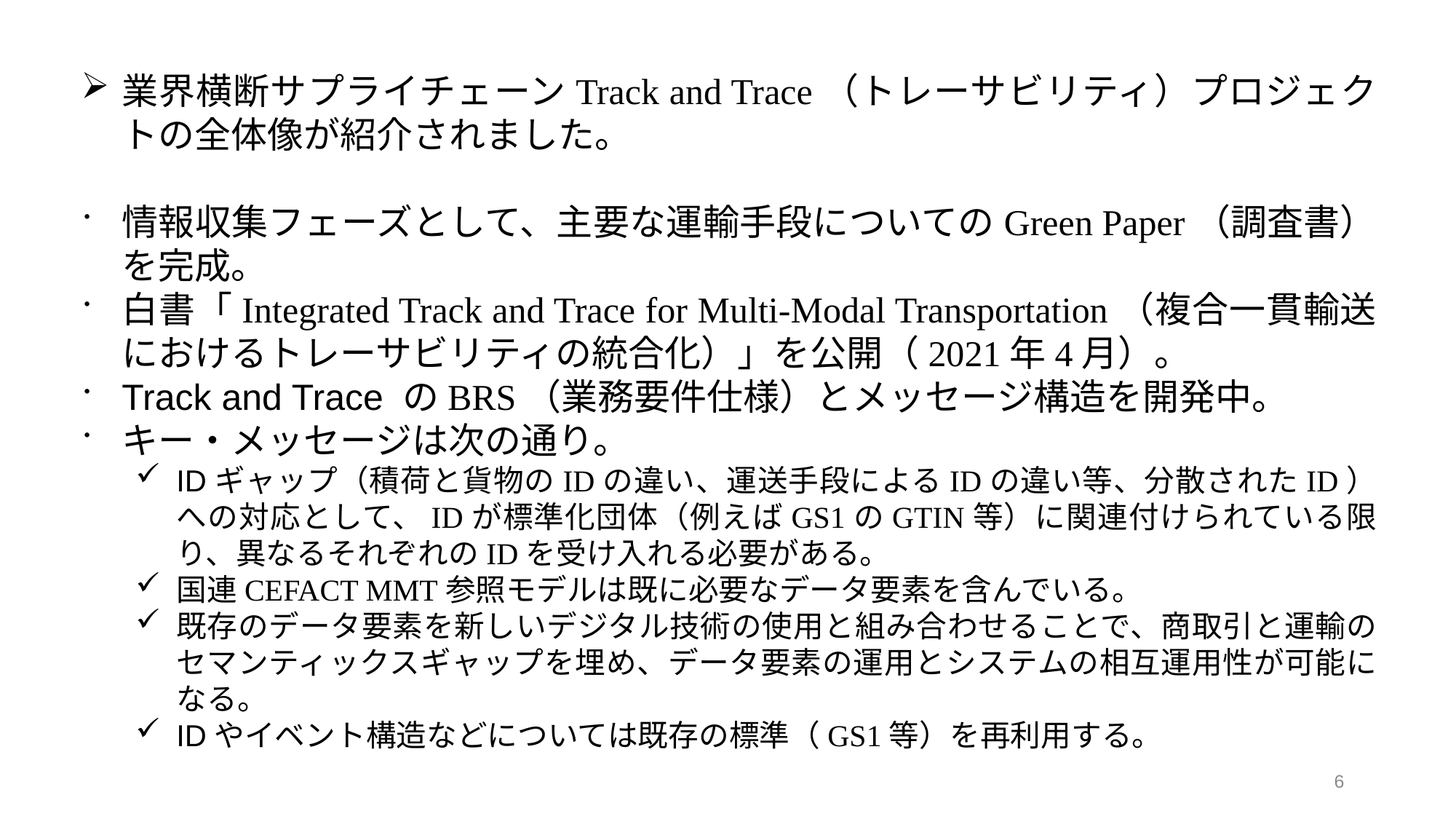

業界横断サプライチェーンTrack and Trace（トレーサビリティ）プロジェクトの全体像が紹介されました。

情報収集フェーズとして、主要な運輸手段についてのGreen Paper（調査書）を完成。
白書「Integrated Track and Trace for Multi-Modal Transportation（複合一貫輸送におけるトレーサビリティの統合化）」を公開（2021年4月）。
Track and Trace のBRS（業務要件仕様）とメッセージ構造を開発中。
キー・メッセージは次の通り。
IDギャップ（積荷と貨物のIDの違い、運送手段によるIDの違い等、分散されたID）への対応として、IDが標準化団体（例えばGS1のGTIN等）に関連付けられている限り、異なるそれぞれのIDを受け入れる必要がある。
国連CEFACT MMT参照モデルは既に必要なデータ要素を含んでいる。
既存のデータ要素を新しいデジタル技術の使用と組み合わせることで、商取引と運輸のセマンティックスギャップを埋め、データ要素の運用とシステムの相互運用性が可能になる。
IDやイベント構造などについては既存の標準（GS1等）を再利用する。

6